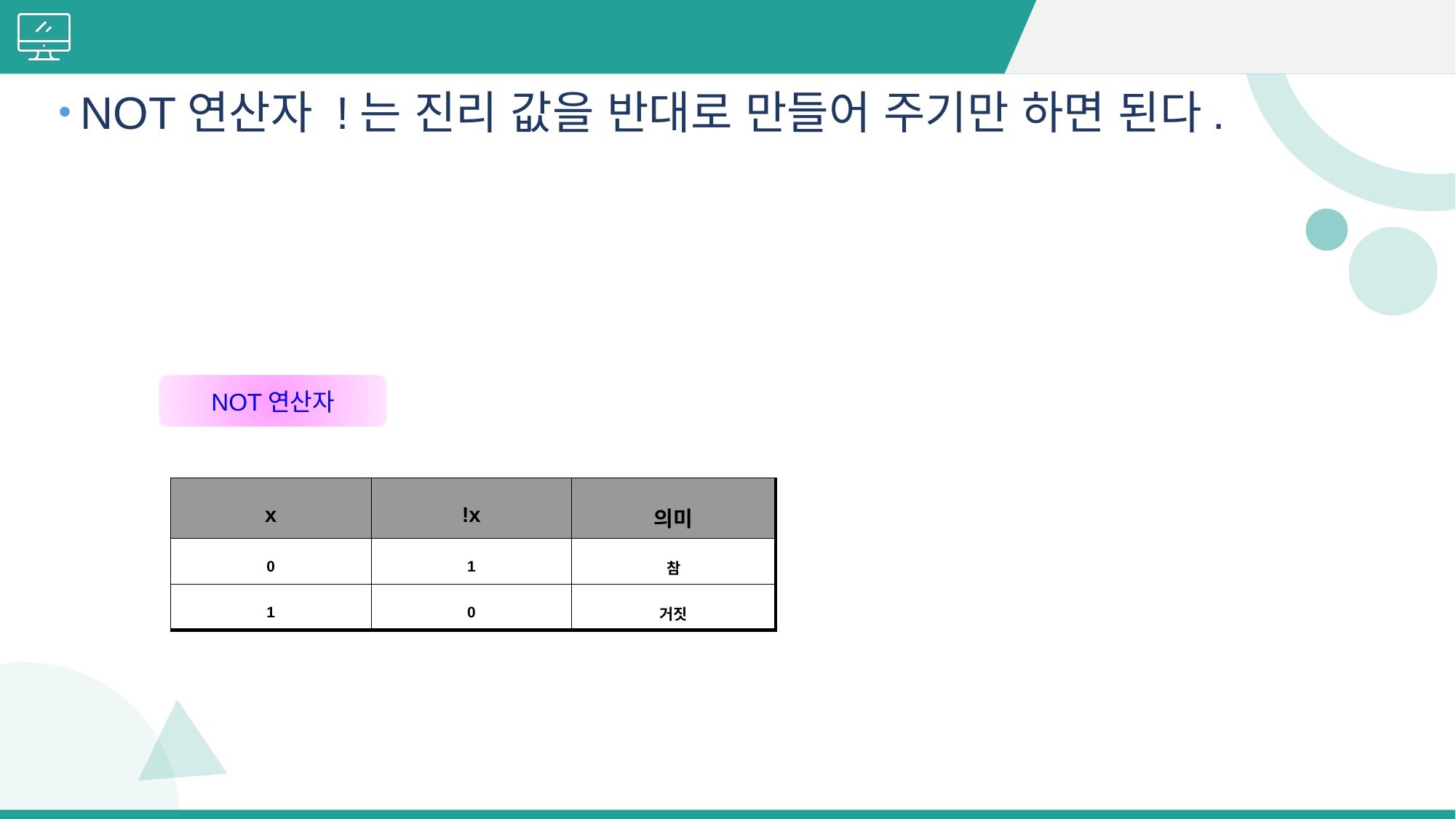

#

NOT연산자 !는 진리 값을 반대로 만들어 주기만 하면 된다.
NOT연산자
| x | !x | 의미 |
| --- | --- | --- |
| 0 | 1 | 참 |
| 1 | 0 | 거짓 |